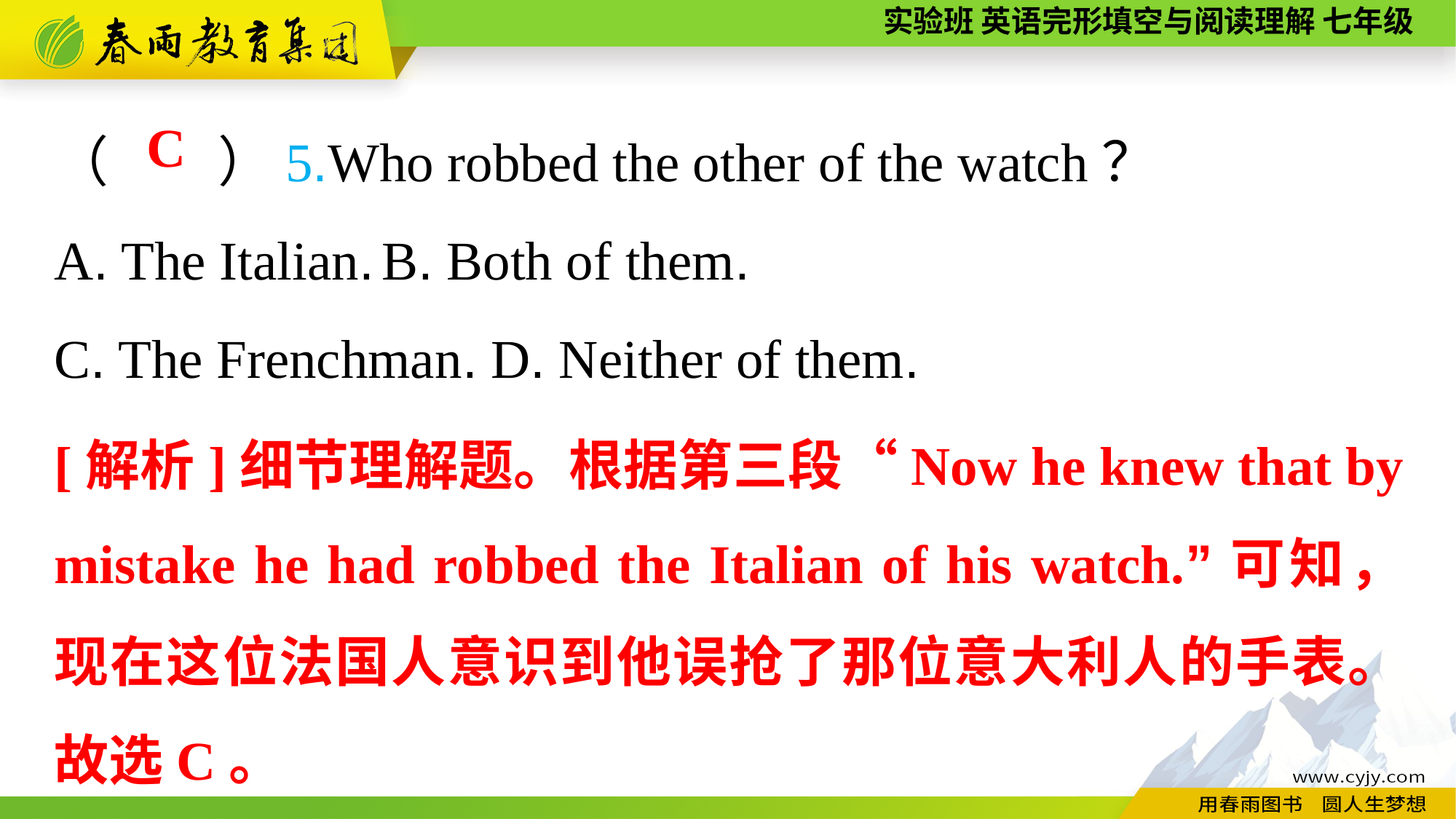

（　　）5.Who robbed the other of the watch？
A. The Italian.	B. Both of them.
C. The Frenchman.	D. Neither of them.
C
[解析]细节理解题。根据第三段“Now he knew that by mistake he had robbed the Italian of his watch.”可知，现在这位法国人意识到他误抢了那位意大利人的手表。故选C。